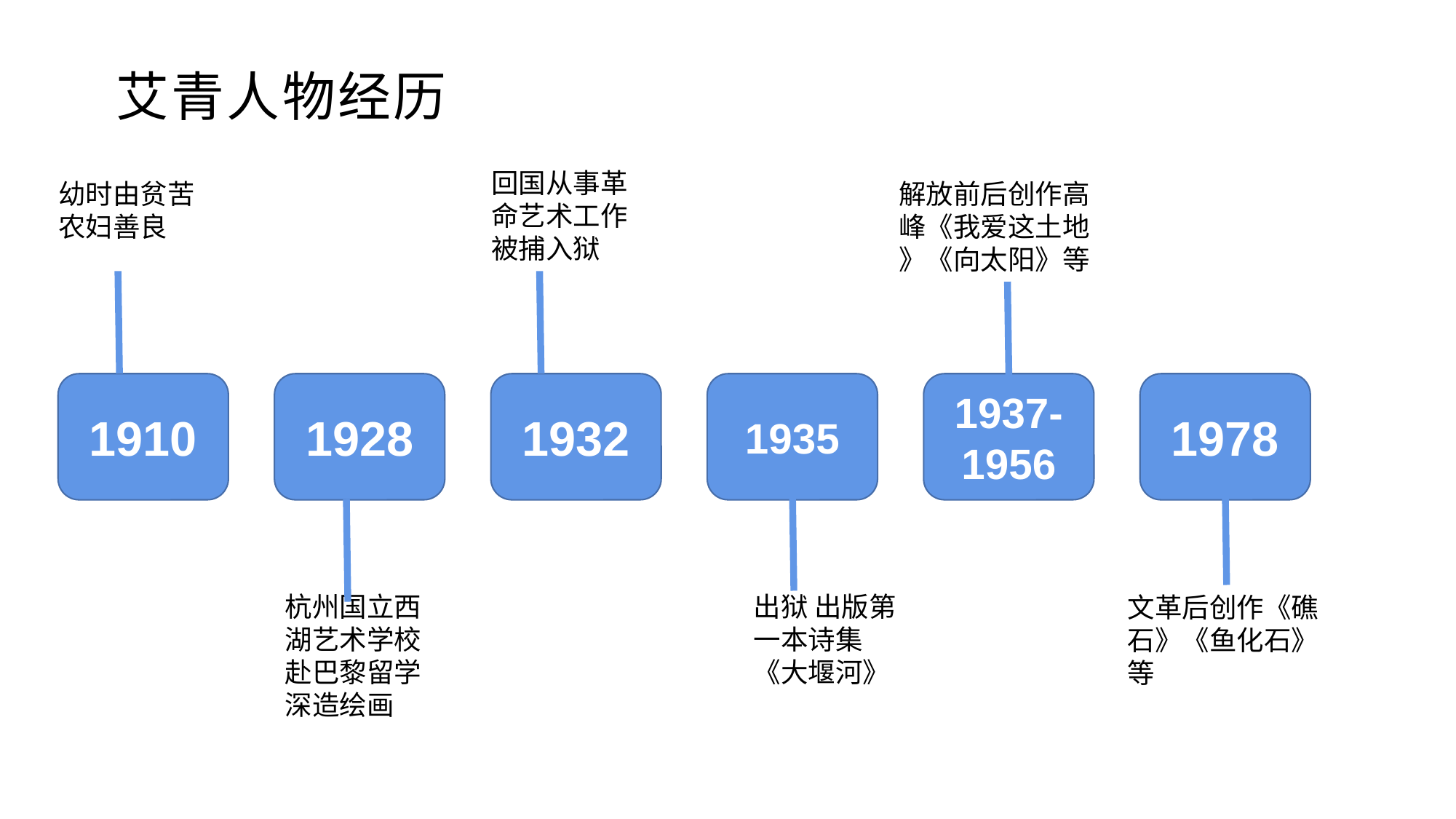

艾青人物经历
回国从事革命艺术工作被捕入狱
幼时由贫苦农妇善良
解放前后创作高峰《我爱这土地
》《向太阳》等
1910
1928
1932
1935
1937-1956
1978
杭州国立西湖艺术学校赴巴黎留学深造绘画
出狱 出版第一本诗集《大堰河》
文革后创作《礁石》《鱼化石》等